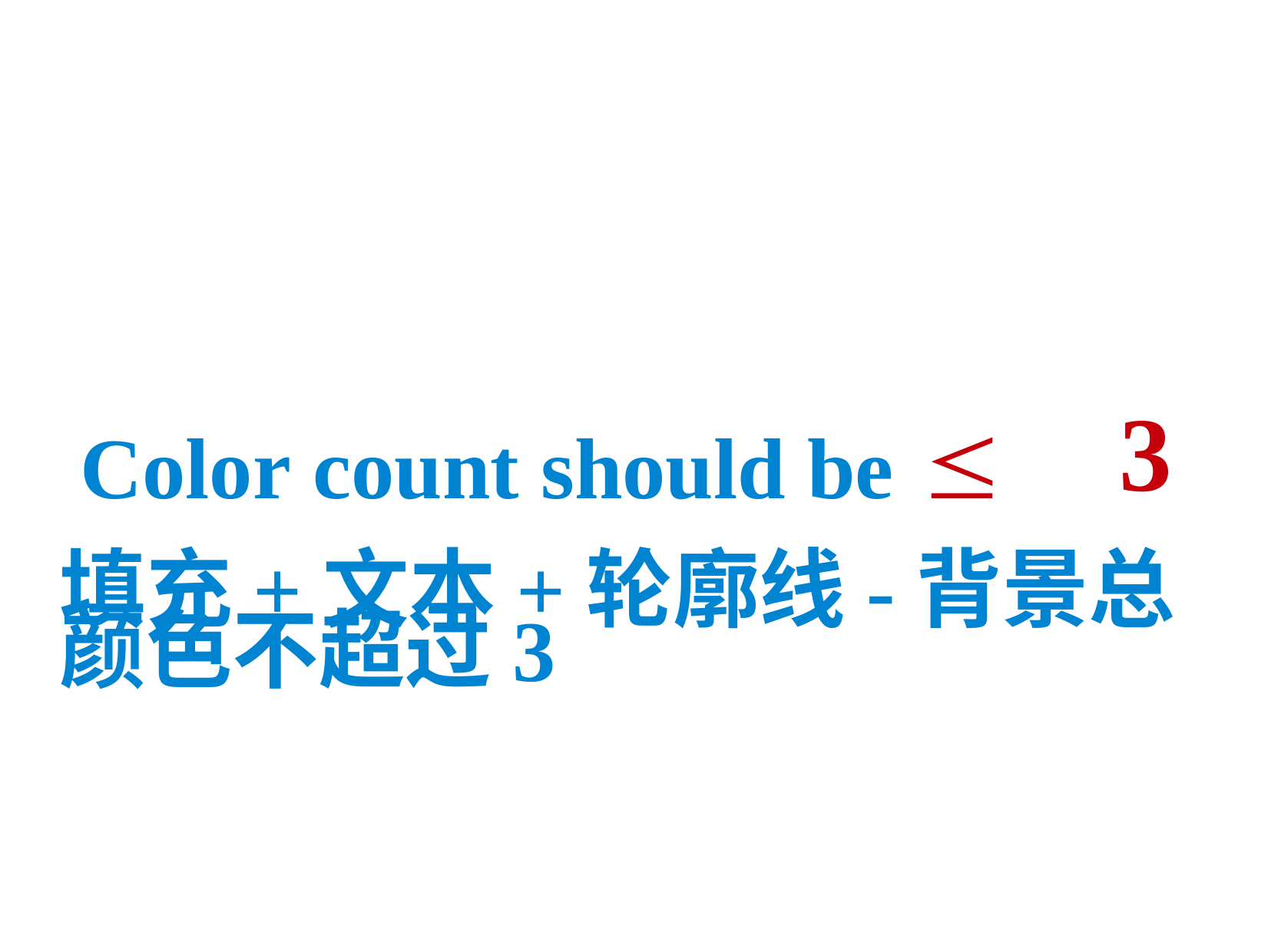

Color count should be ≤
3
填充+文本+轮廓线-背景总颜色不超过3